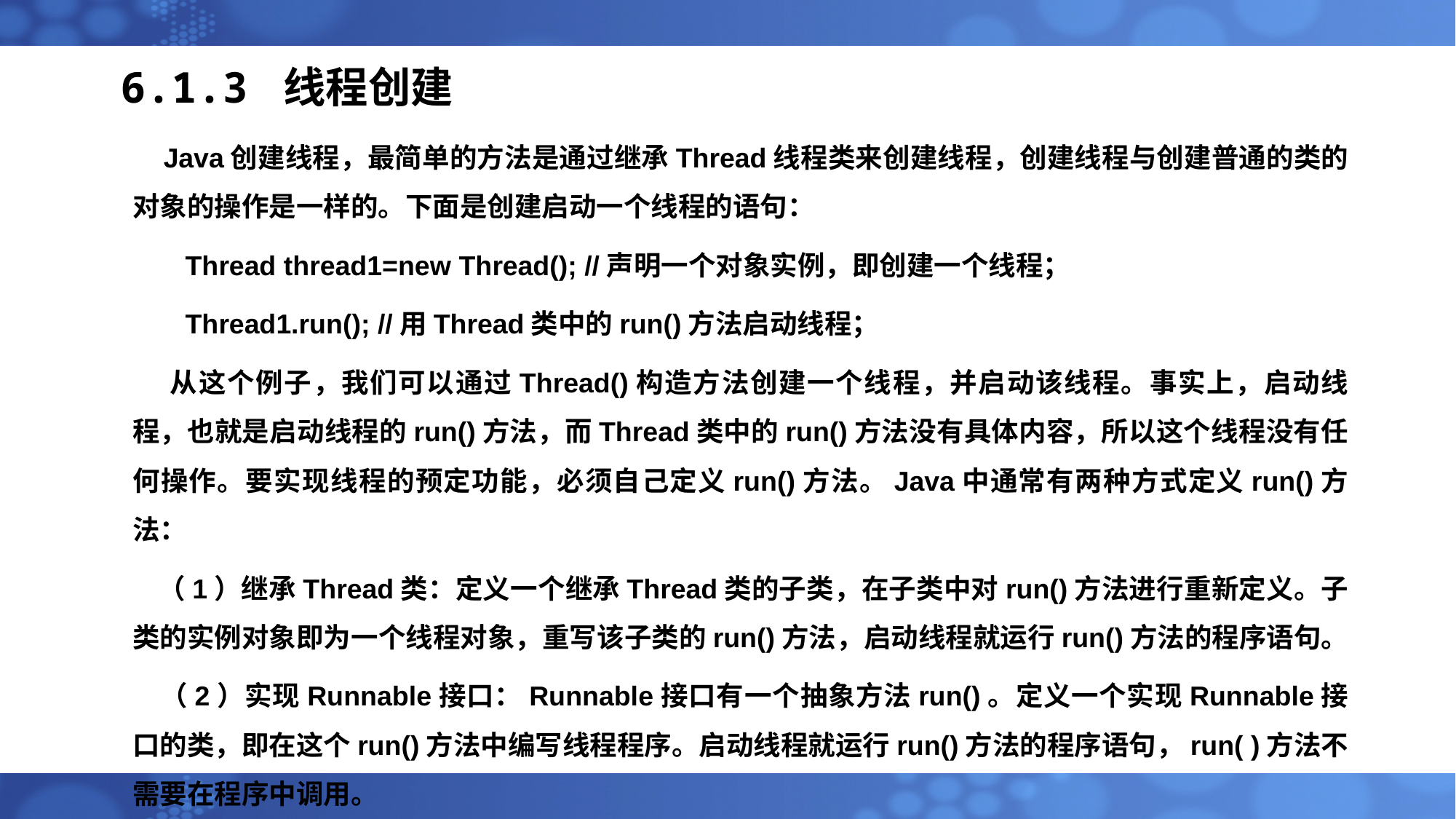

# 6.1.3 线程创建
    Java创建线程，最简单的方法是通过继承Thread线程类来创建线程，创建线程与创建普通的类的对象的操作是一样的。下面是创建启动一个线程的语句：
  　Thread thread1=new Thread(); //声明一个对象实例，即创建一个线程；
  　Thread1.run(); //用Thread类中的run()方法启动线程；
    从这个例子，我们可以通过Thread()构造方法创建一个线程，并启动该线程。事实上，启动线程，也就是启动线程的run()方法，而Thread类中的run()方法没有具体内容，所以这个线程没有任何操作。要实现线程的预定功能，必须自己定义run()方法。Java中通常有两种方式定义run()方法：
   （1）继承Thread类：定义一个继承Thread类的子类，在子类中对run()方法进行重新定义。子类的实例对象即为一个线程对象，重写该子类的run()方法，启动线程就运行run()方法的程序语句。
   （2）实现Runnable接口：Runnable接口有一个抽象方法run()。定义一个实现Runnable接口的类，即在这个run()方法中编写线程程序。启动线程就运行run()方法的程序语句，run( )方法不需要在程序中调用。